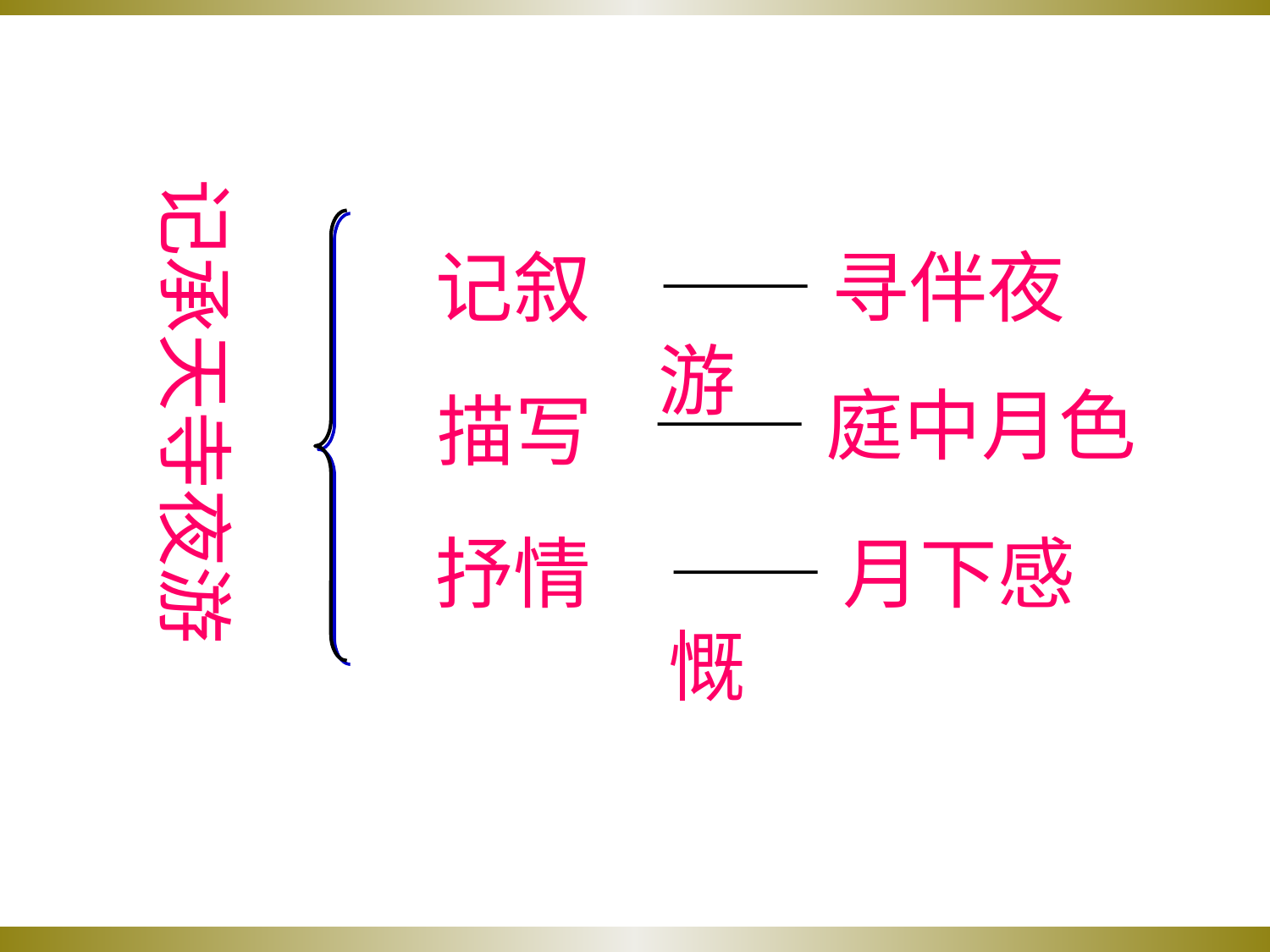

记承天寺夜游

记叙
——寻伴夜游

——庭中月色
描写
抒情
——月下感慨